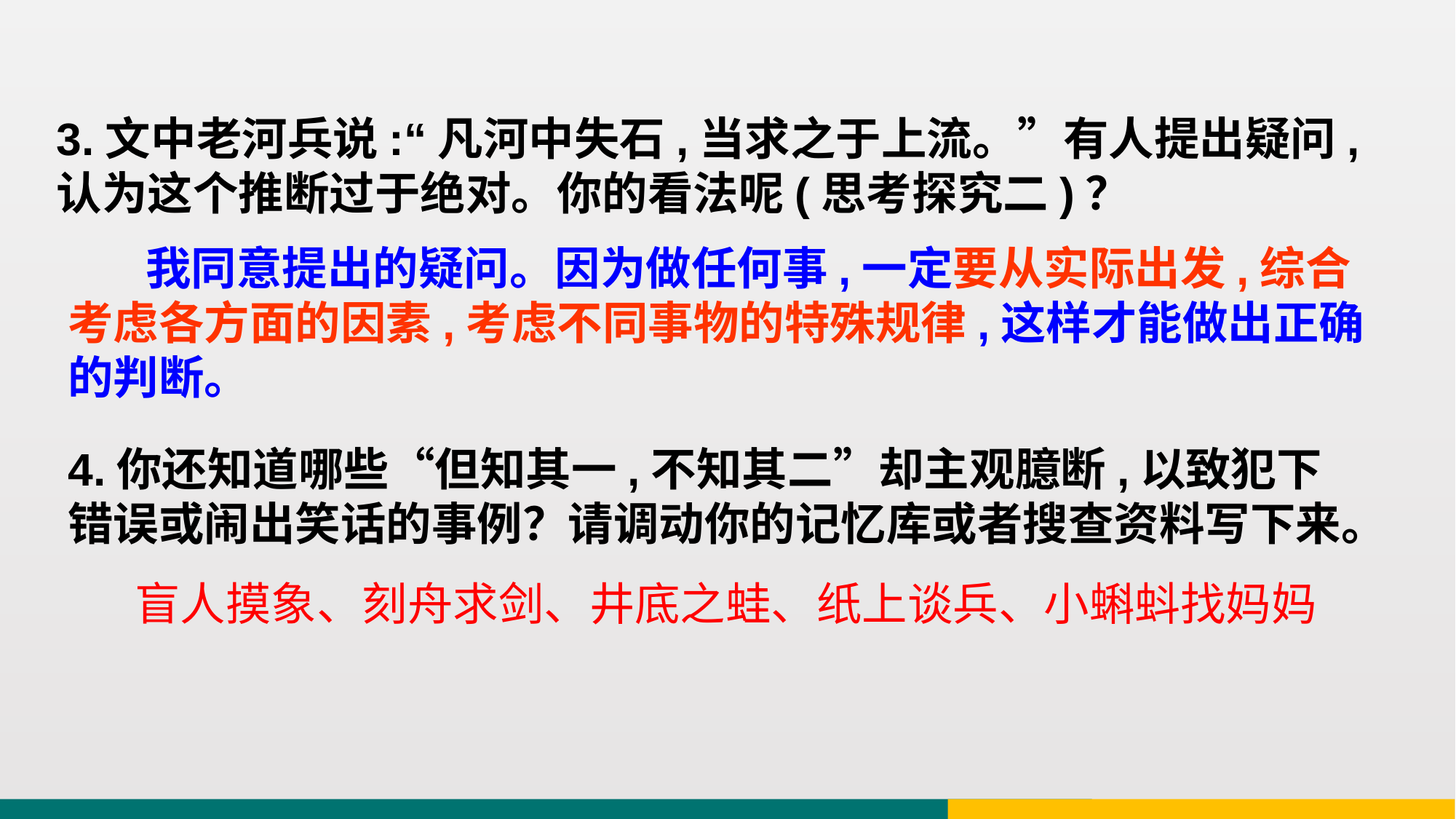

3.文中老河兵说:“凡河中失石,当求之于上流。”有人提出疑问,认为这个推断过于绝对。你的看法呢(思考探究二)？
       我同意提出的疑问。因为做任何事,一定要从实际出发,综合考虑各方面的因素,考虑不同事物的特殊规律,这样才能做出正确的判断。
4.你还知道哪些“但知其一,不知其二”却主观臆断,以致犯下错误或闹出笑话的事例？请调动你的记忆库或者搜查资料写下来。
盲人摸象、刻舟求剑、井底之蛙、纸上谈兵、小蝌蚪找妈妈